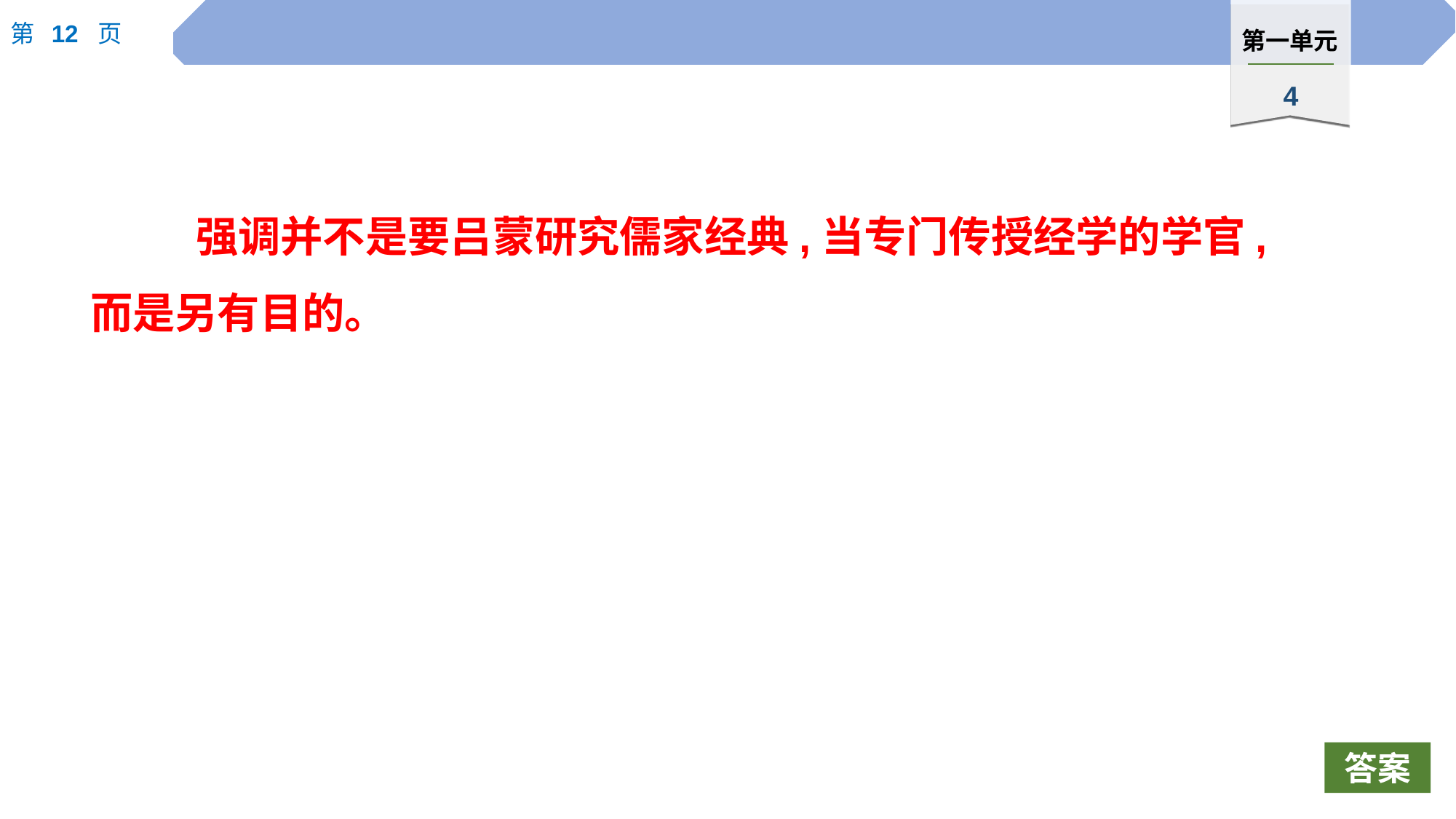

强调并不是要吕蒙研究儒家经典,当专门传授经学的学官,而是另有目的。
答案